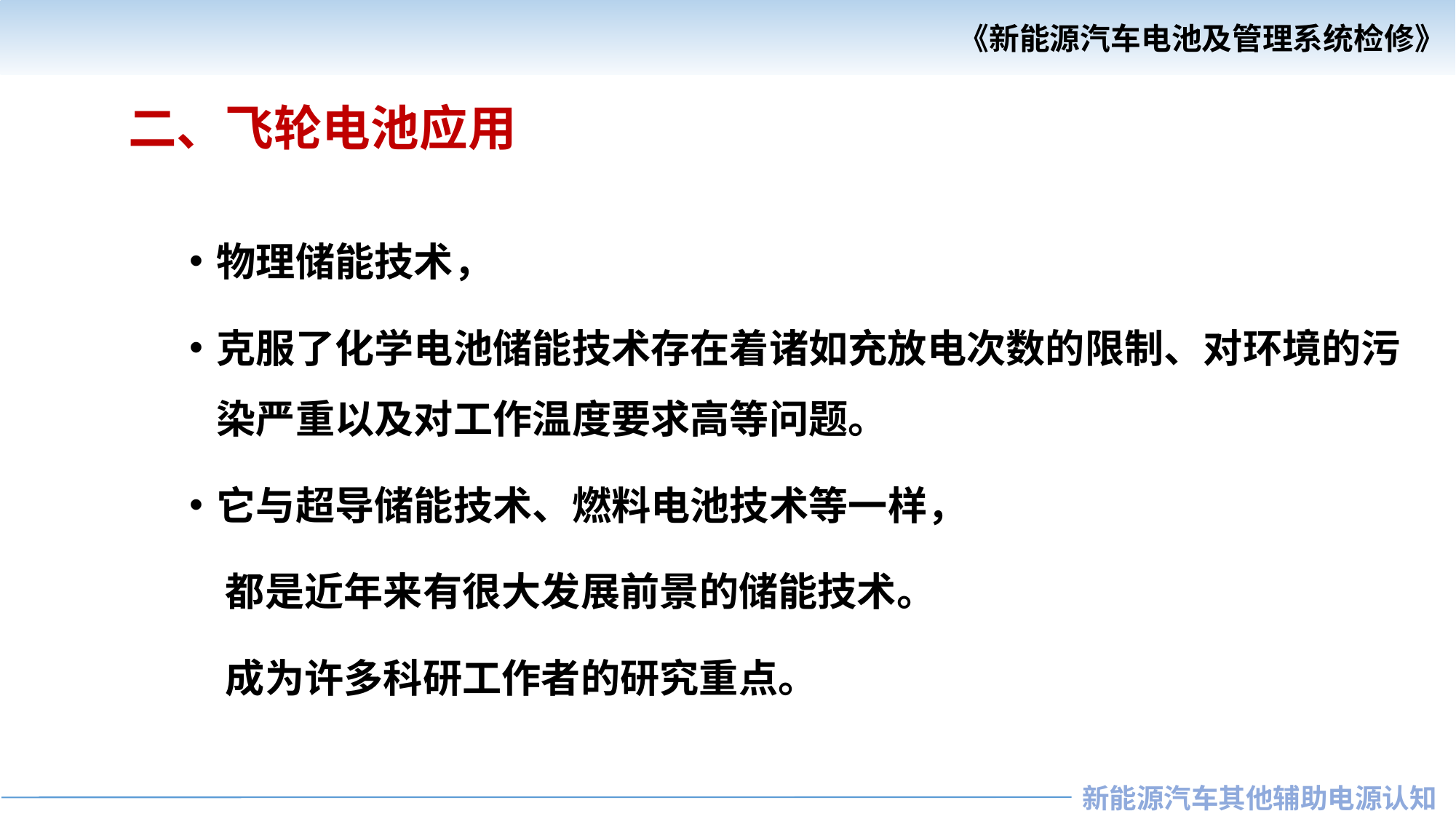

二、飞轮电池应用
物理储能技术，
克服了化学电池储能技术存在着诸如充放电次数的限制、对环境的污染严重以及对工作温度要求高等问题。
它与超导储能技术、燃料电池技术等一样，
   都是近年来有很大发展前景的储能技术。
   成为许多科研工作者的研究重点。